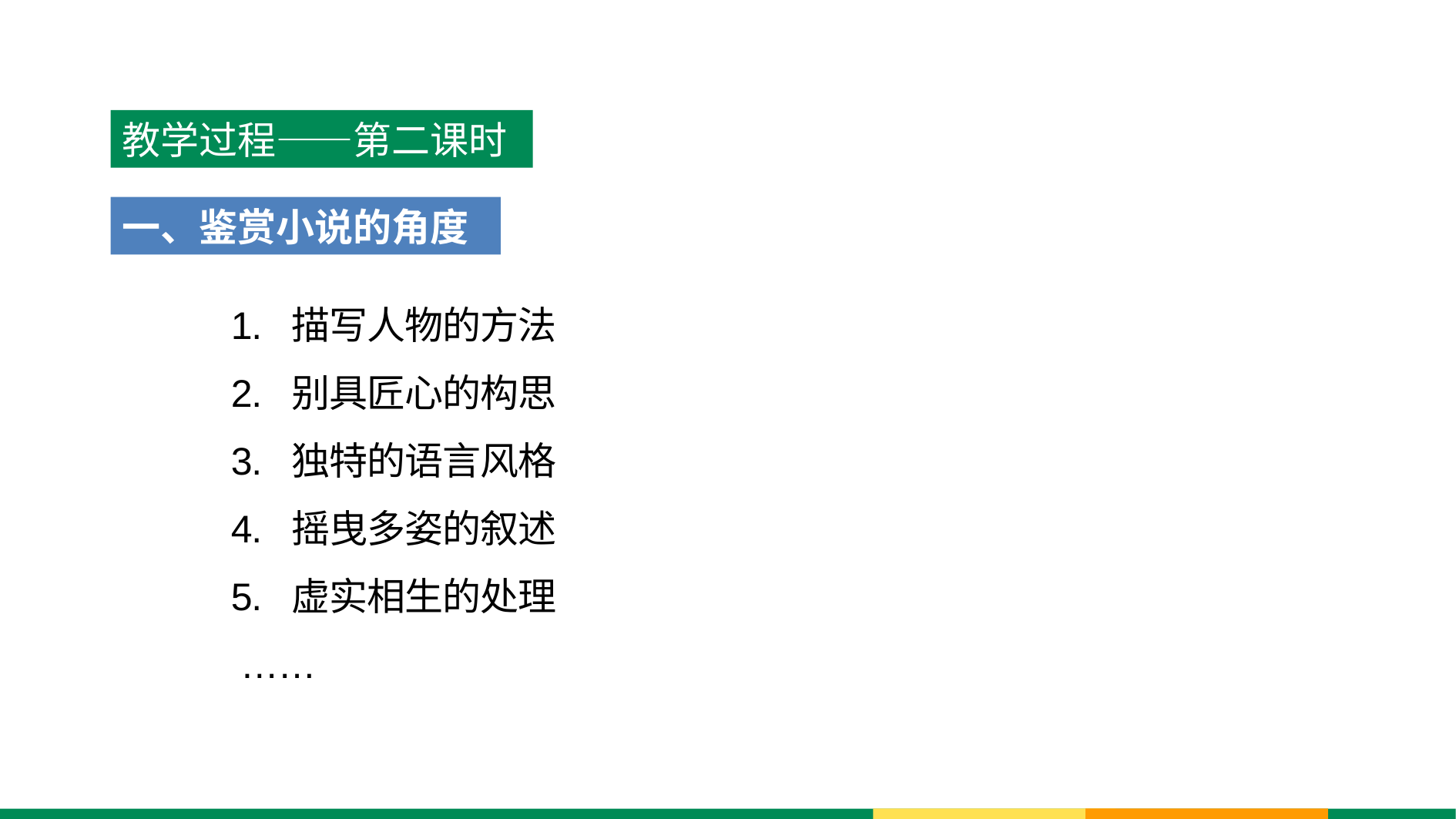

教学过程——第二课时
一、鉴赏小说的角度
       1.  描写人物的方法
       2.  别具匠心的构思
       3.  独特的语言风格
       4.  摇曳多姿的叙述
       5.  虚实相生的处理
        ……